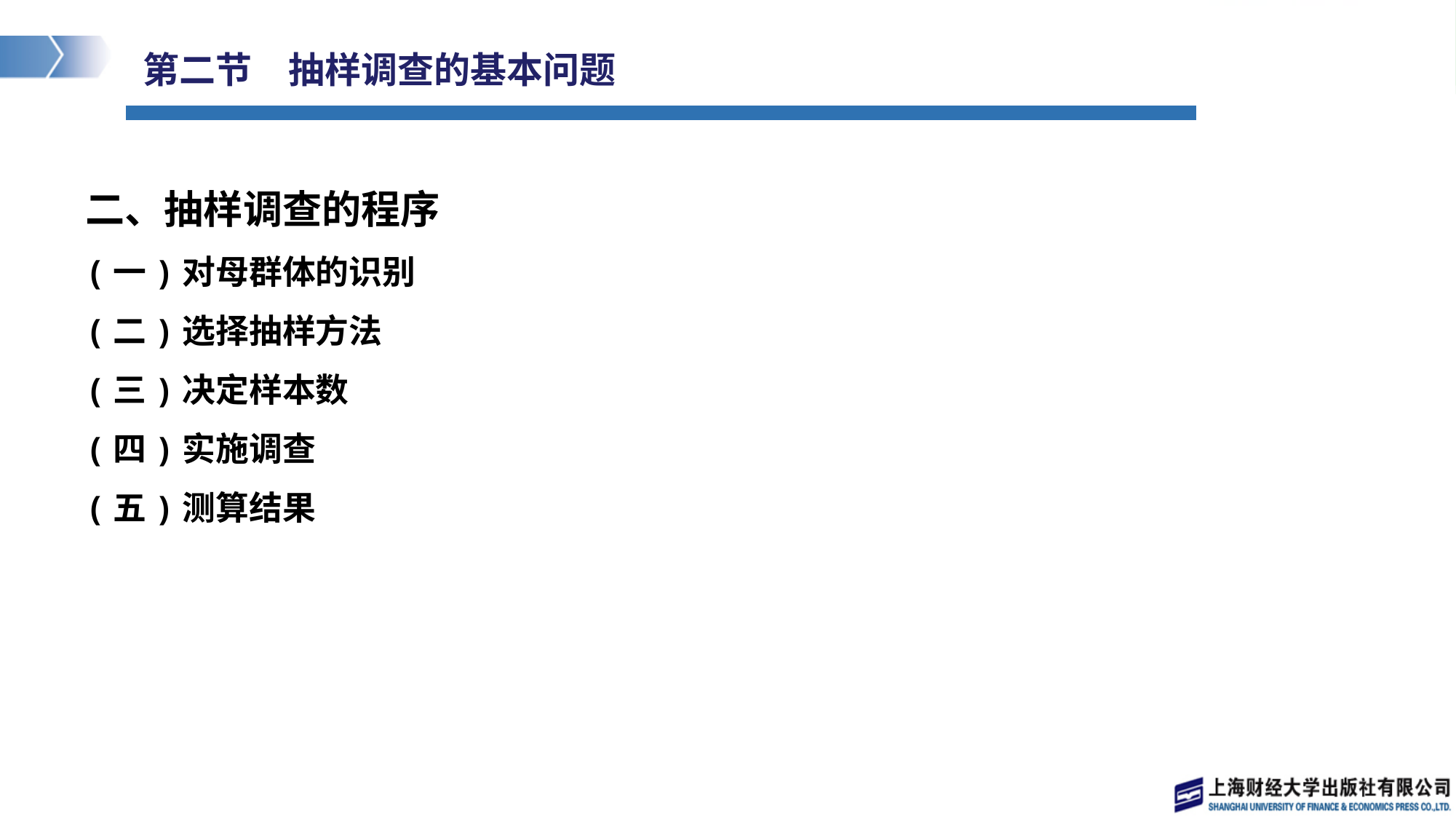

# 第二节　抽样调查的基本问题
二、抽样调查的程序
(一)对母群体的识别
(二)选择抽样方法
(三)决定样本数
(四)实施调查
(五)测算结果